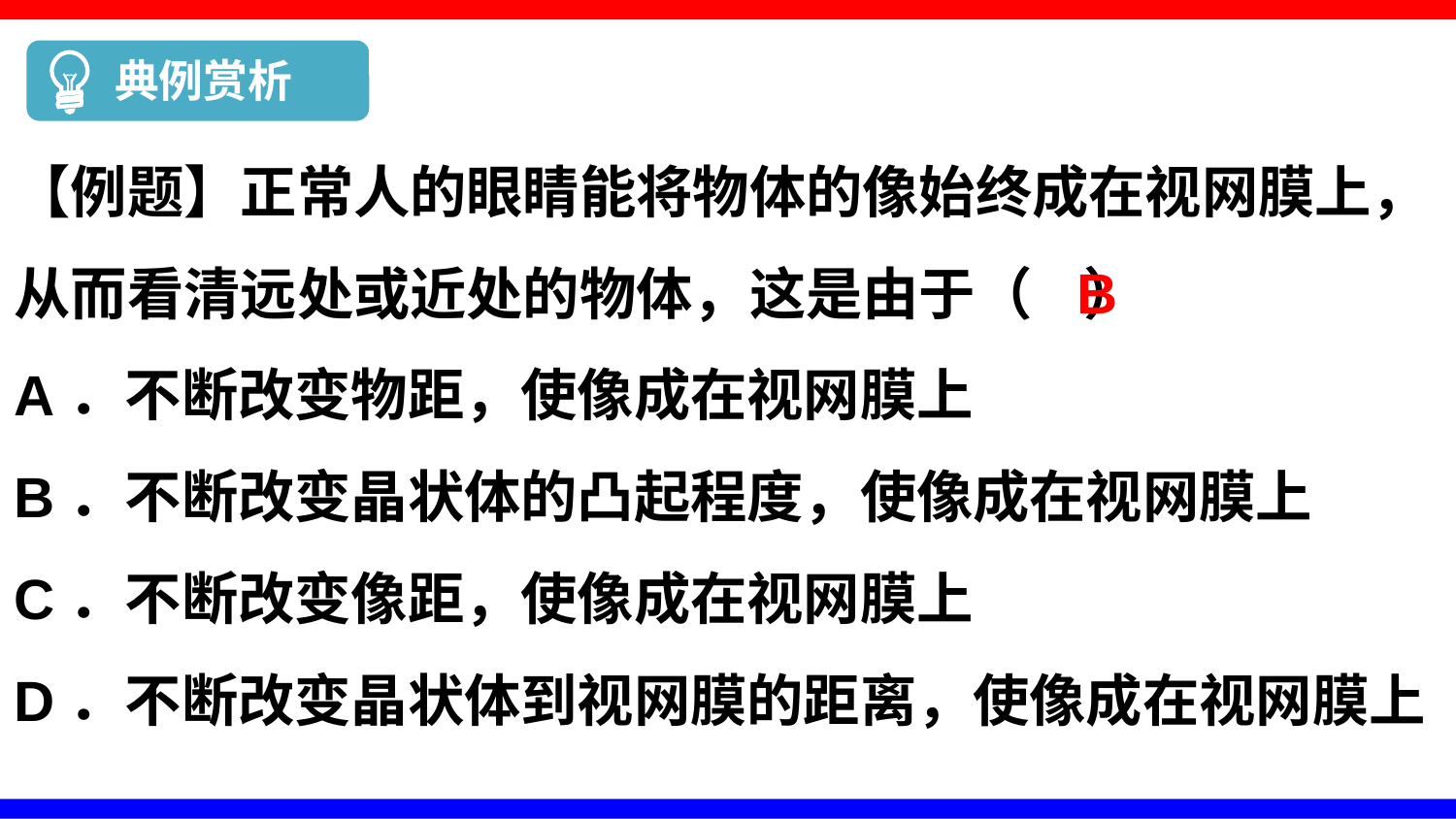

典例赏析

【例题】正常人的眼睛能将物体的像始终成在视网膜上，从而看清远处或近处的物体，这是由于（    ）
A．不断改变物距，使像成在视网膜上
B．不断改变晶状体的凸起程度，使像成在视网膜上
C．不断改变像距，使像成在视网膜上
D．不断改变晶状体到视网膜的距离，使像成在视网膜上
B